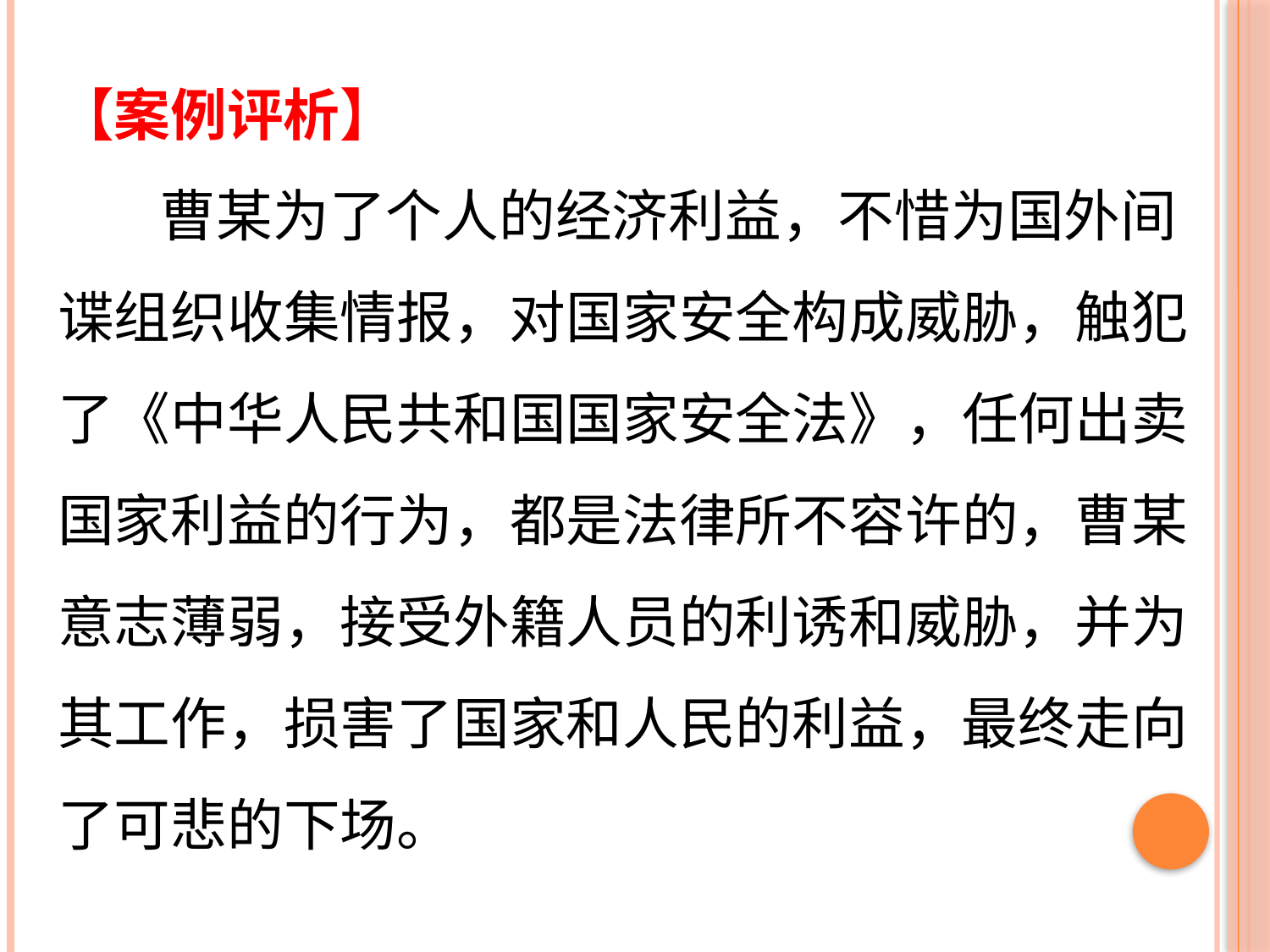

【案例评析】
       曹某为了个人的经济利益，不惜为国外间谍组织收集情报，对国家安全构成威胁，触犯了《中华人民共和国国家安全法》，任何出卖国家利益的行为，都是法律所不容许的，曹某意志薄弱，接受外籍人员的利诱和威胁，并为其工作，损害了国家和人民的利益，最终走向了可悲的下场。